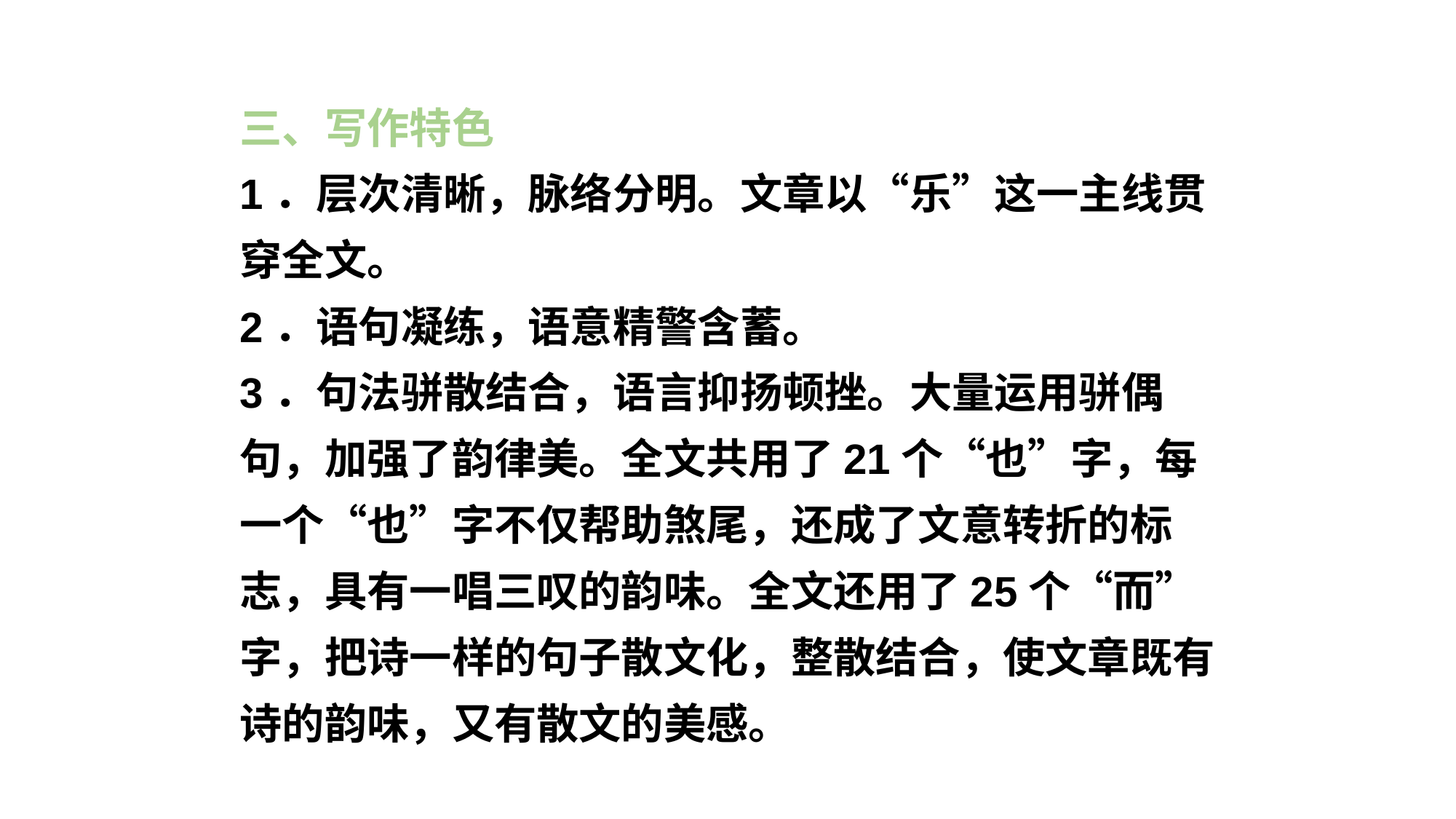

三、写作特色
1．层次清晰，脉络分明。文章以“乐”这一主线贯穿全文。
2．语句凝练，语意精警含蓄。
3．句法骈散结合，语言抑扬顿挫。大量运用骈偶句，加强了韵律美。全文共用了21个“也”字，每一个“也”字不仅帮助煞尾，还成了文意转折的标志，具有一唱三叹的韵味。全文还用了25个“而”字，把诗一样的句子散文化，整散结合，使文章既有诗的韵味，又有散文的美感。